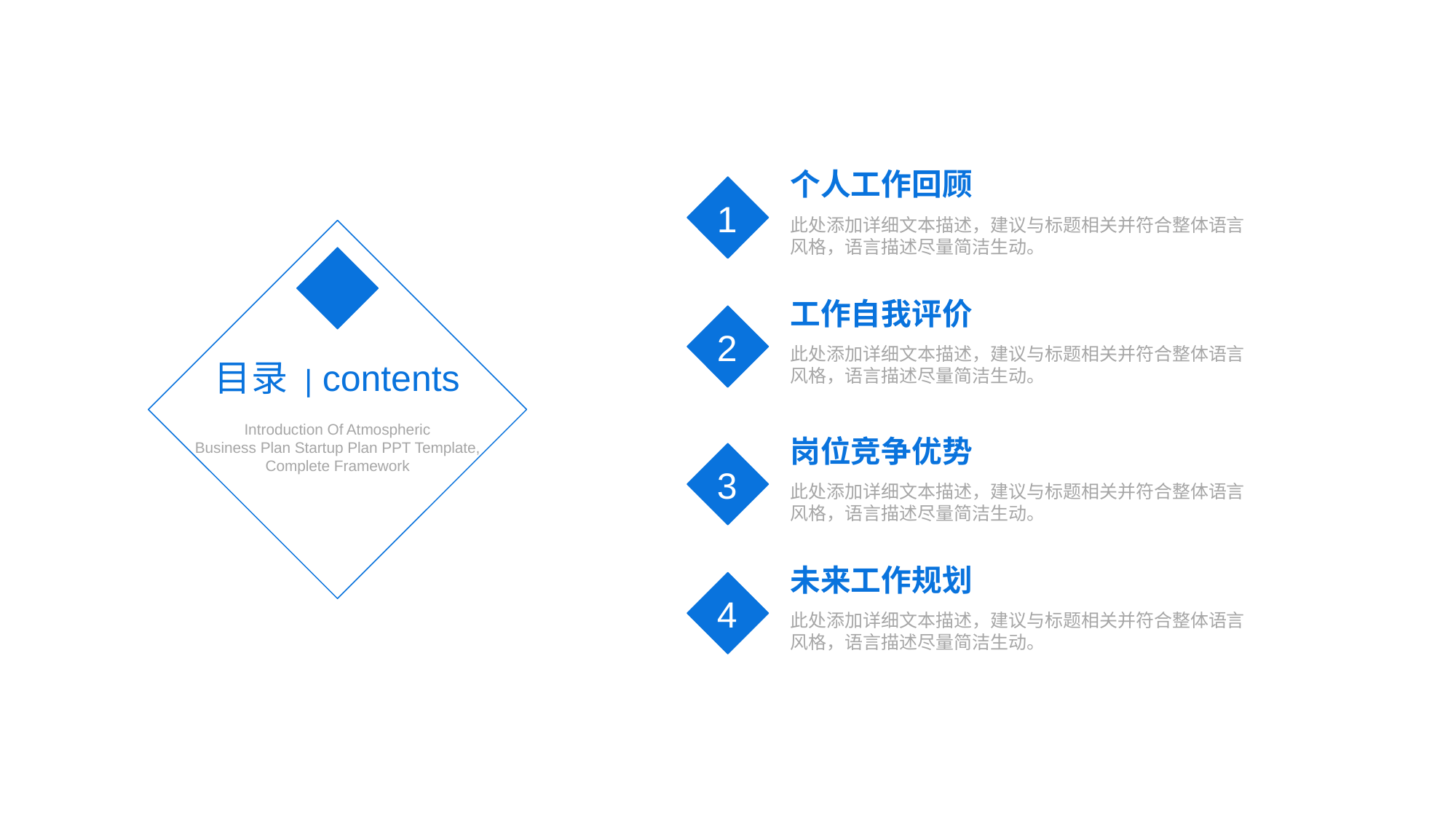

个人工作回顾
此处添加详细文本描述，建议与标题相关并符合整体语言风格，语言描述尽量简洁生动。

1

工作自我评价
此处添加详细文本描述，建议与标题相关并符合整体语言风格，语言描述尽量简洁生动。

2
目录 | contents
Introduction Of Atmospheric
Business Plan Startup Plan PPT Template,
Complete Framework
岗位竞争优势
此处添加详细文本描述，建议与标题相关并符合整体语言风格，语言描述尽量简洁生动。

3
未来工作规划
此处添加详细文本描述，建议与标题相关并符合整体语言风格，语言描述尽量简洁生动。

4